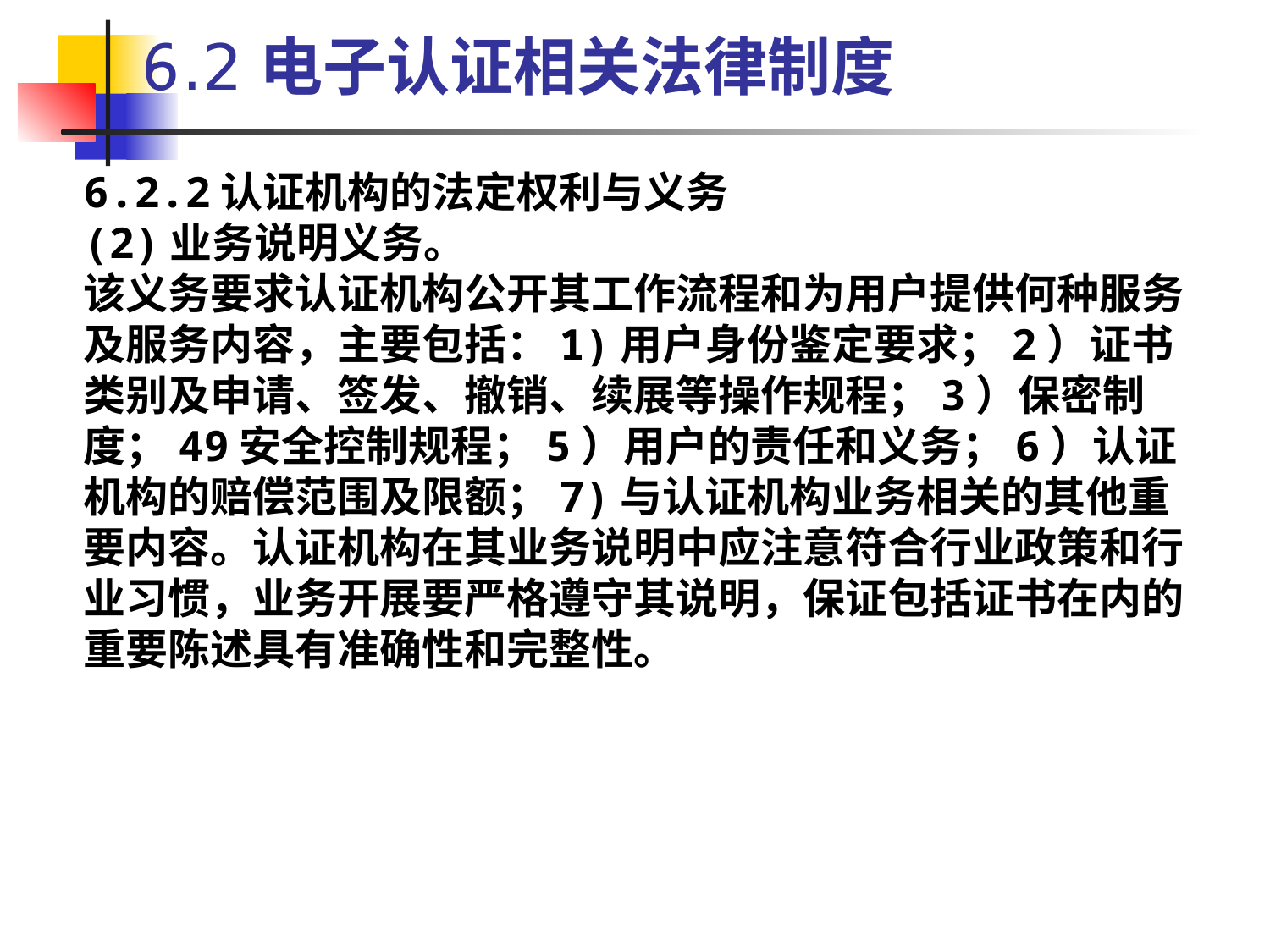

6.2电子认证相关法律制度
6.2.2认证机构的法定权利与义务
(2)业务说明义务。
该义务要求认证机构公开其工作流程和为用户提供何种服务及服务内容，主要包括：1)用户身份鉴定要求；2）证书类别及申请、签发、撤销、续展等操作规程；3）保密制度；49安全控制规程；5）用户的责任和义务；6）认证机构的赔偿范围及限额；7)与认证机构业务相关的其他重要内容。认证机构在其业务说明中应注意符合行业政策和行业习惯，业务开展要严格遵守其说明，保证包括证书在内的重要陈述具有准确性和完整性。